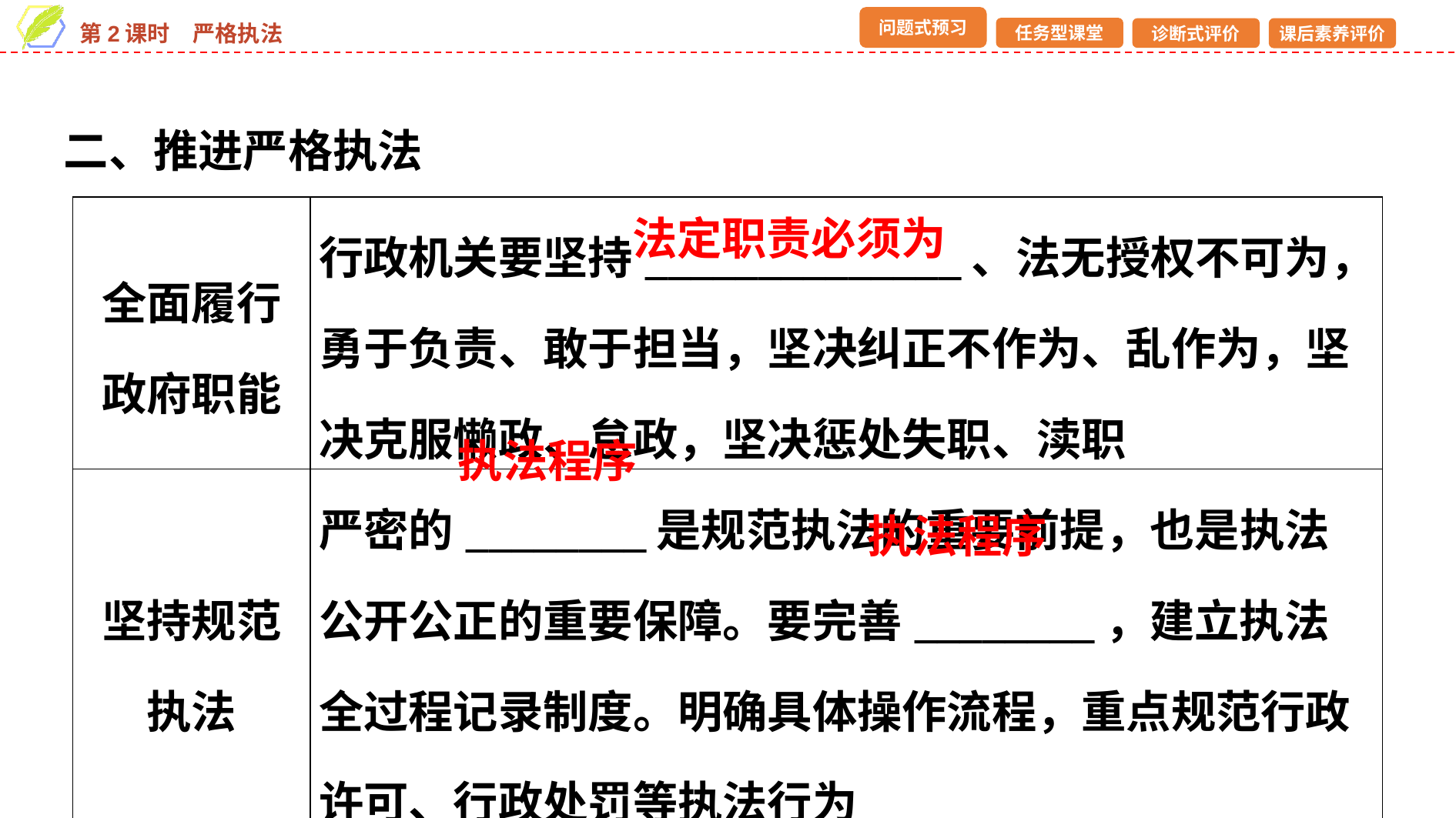

二、推进严格执法
| 全面履行政府职能 | 行政机关要坚持\_\_\_\_\_\_\_\_\_\_\_\_\_\_、法无授权不可为，勇于负责、敢于担当，坚决纠正不作为、乱作为，坚决克服懒政、怠政，坚决惩处失职、渎职 |
| --- | --- |
| 坚持规范执法 | 严密的\_\_\_\_\_\_\_\_是规范执法的重要前提，也是执法公开公正的重要保障。要完善\_\_\_\_\_\_\_\_，建立执法全过程记录制度。明确具体操作流程，重点规范行政许可、行政处罚等执法行为 |
法定职责必须为
执法程序
执法程序